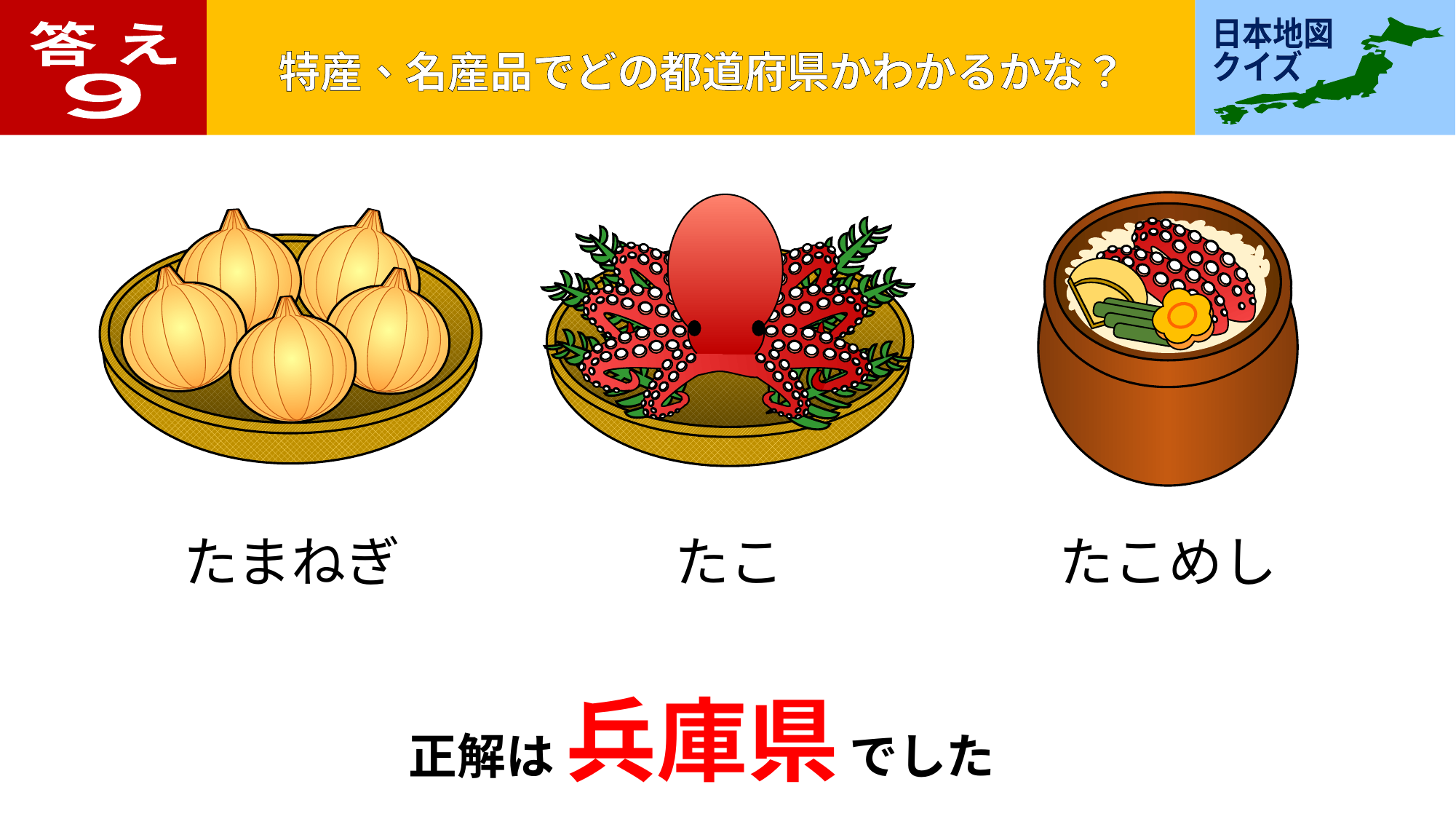

答 え
９

たまねぎ
たこ
たこめし
正解は 兵庫県 でした